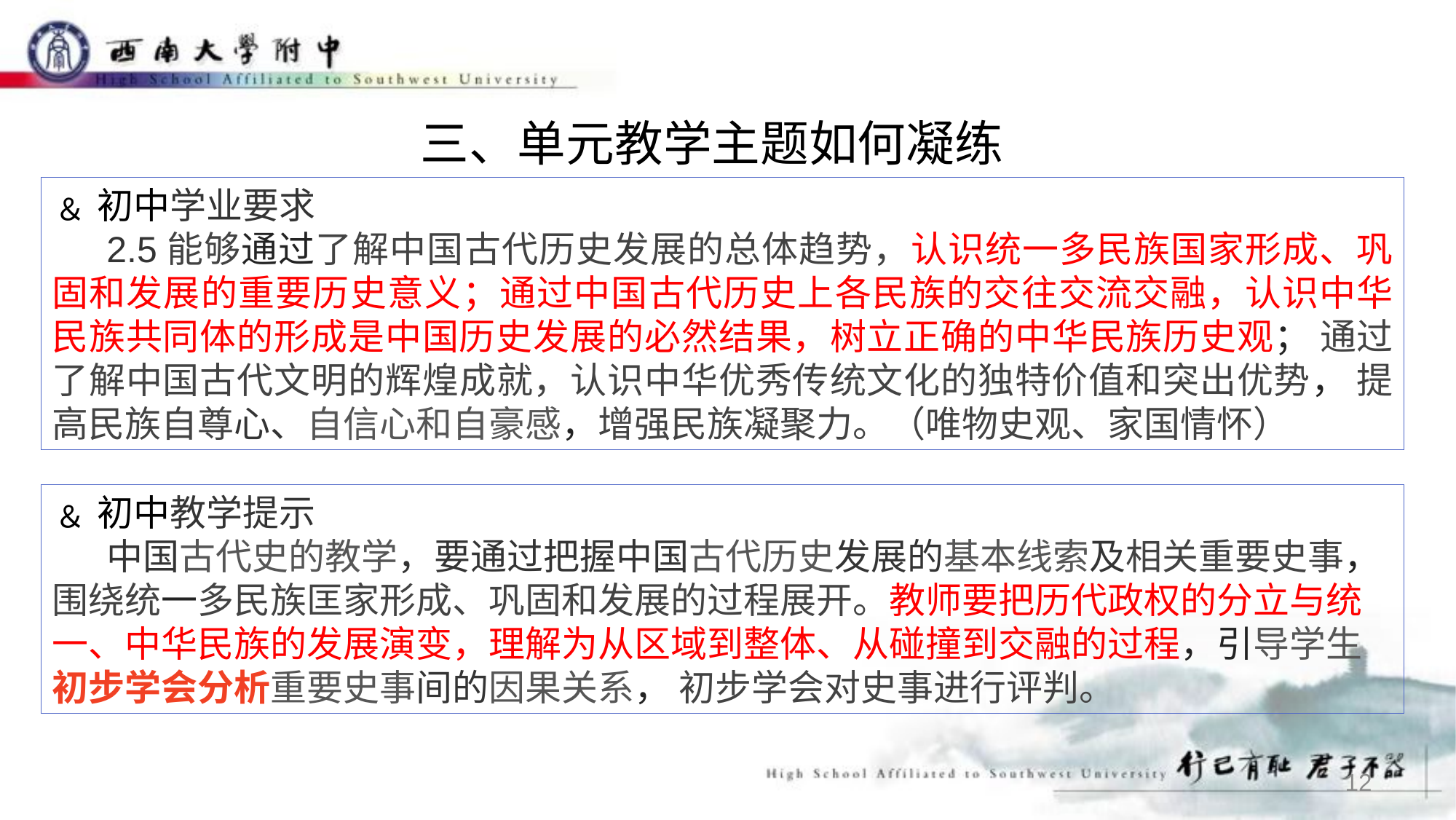

三、单元教学主题如何凝练
﹠初中学业要求
2.5能够通过了解中国古代历史发展的总体趋势，认识统一多民族国家形成、巩固和发展的重要历史意义；通过中国古代历史上各民族的交往交流交融，认识中华民族共同体的形成是中国历史发展的必然结果，树立正确的中华民族历史观； 通过了解中国古代文明的辉煌成就，认识中华优秀传统文化的独特价值和突出优势， 提高民族自尊心、自信心和自豪感，增强民族凝聚力。（唯物史观、家国情怀）
﹠初中教学提示
中国古代史的教学，要通过把握中国古代历史发展的基本线索及相关重要史事， 围绕统一多民族匡家形成、巩固和发展的过程展开。教师要把历代政权的分立与统一、中华民族的发展演变，理解为从区域到整体、从碰撞到交融的过程，引导学生初步学会分析重要史事间的因果关系， 初步学会对史事进行评判。
12